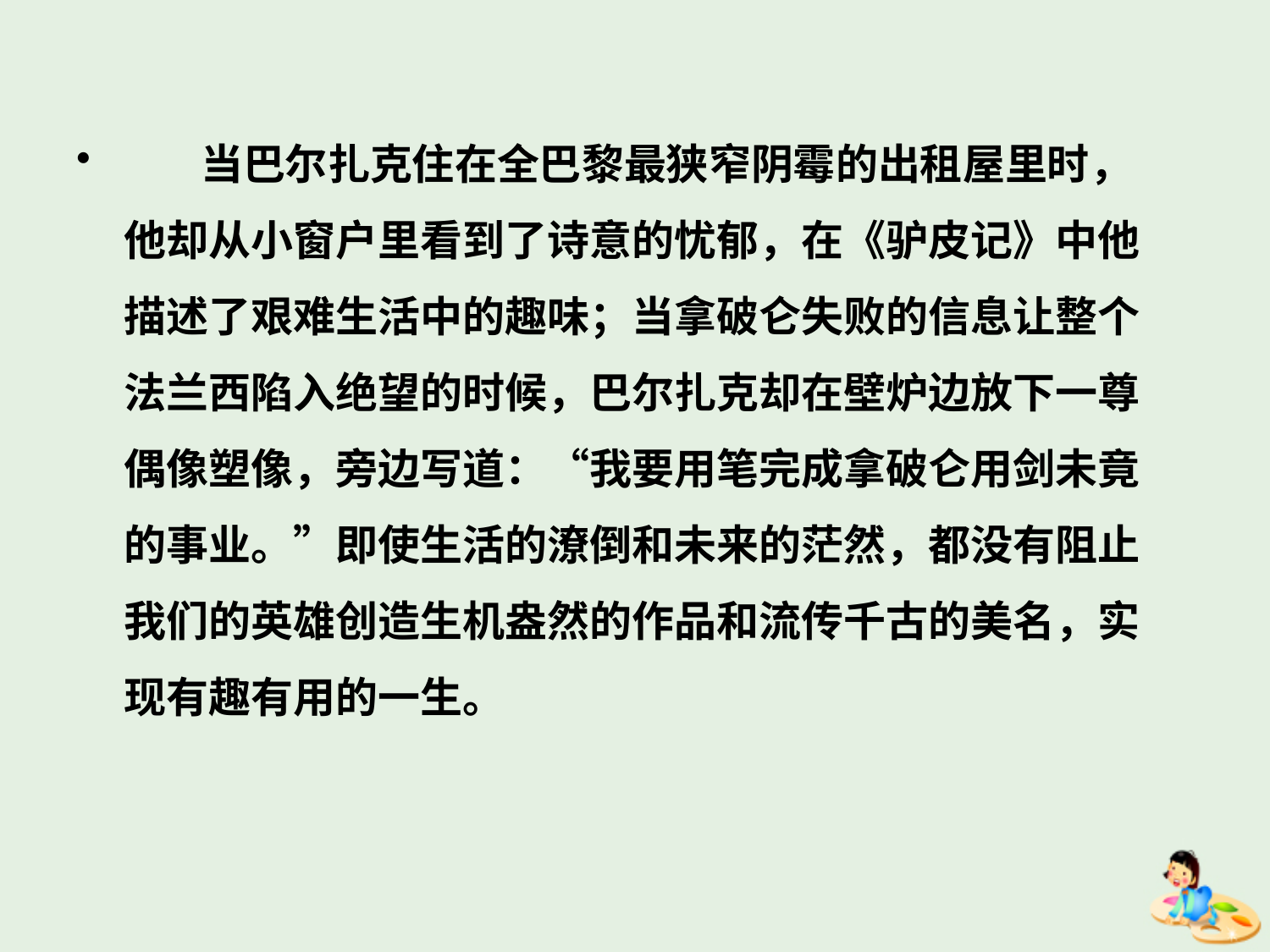

当巴尔扎克住在全巴黎最狭窄阴霉的出租屋里时，他却从小窗户里看到了诗意的忧郁，在《驴皮记》中他描述了艰难生活中的趣味；当拿破仑失败的信息让整个法兰西陷入绝望的时候，巴尔扎克却在壁炉边放下一尊偶像塑像，旁边写道：“我要用笔完成拿破仑用剑未竟的事业。”即使生活的潦倒和未来的茫然，都没有阻止我们的英雄创造生机盎然的作品和流传千古的美名，实现有趣有用的一生。